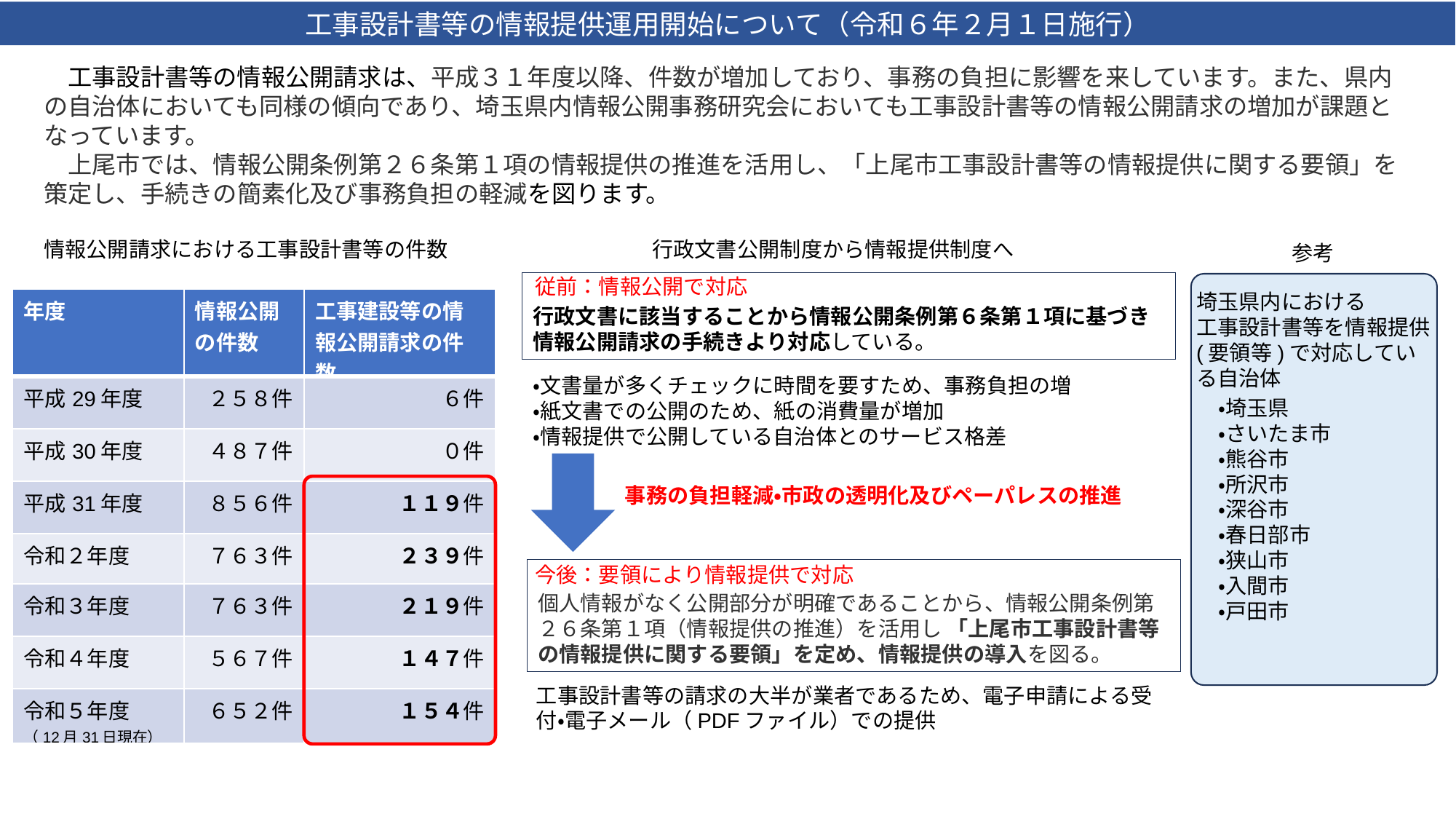

工事設計書等の情報提供運用開始について（令和６年２月１日施行）
　工事設計書等の情報公開請求は、平成３１年度以降、件数が増加しており、事務の負担に影響を来しています。また、県内の自治体においても同様の傾向であり、埼玉県内情報公開事務研究会においても工事設計書等の情報公開請求の増加が課題となっています。
　上尾市では、情報公開条例第２６条第１項の情報提供の推進を活用し、「上尾市工事設計書等の情報提供に関する要領」を策定し、手続きの簡素化及び事務負担の軽減を図ります。
情報公開請求における工事設計書等の件数
行政文書公開制度から情報提供制度へ
参考

従前：情報公開で対応

行政文書に該当することから情報公開条例第６条第１項に基づき情報公開請求の手続きより対応している。

埼玉県内における
工事設計書等を情報提供(要領等)で対応している自治体
| 年度 | 情報公開の件数 | 工事建設等の情報公開請求の件数 |
| --- | --- | --- |
| 平成29年度 | ２５８件 | ６件 |
| 平成30年度 | ４８７件 | ０件 |
| 平成31年度 | ８５６件 | １１９件 |
| 令和２年度 | ７６３件 | ２３９件 |
| 令和３年度 | ７６３件 | ２１９件 |
| 令和４年度 | ５６７件 | １４７件 |
| 令和５年度　 （12月31日現在） | ６５２件 | １５４件 |
・文書量が多くチェックに時間を要すため、事務負担の増
・紙文書での公開のため、紙の消費量が増加
・情報提供で公開している自治体とのサービス格差
・埼玉県
・さいたま市
・熊谷市
・所沢市
・深谷市
・春日部市
・狭山市
・入間市
・戸田市

事務の負担軽減・市政の透明化及びペーパレスの推進
今後：要領により情報提供で対応

個人情報がなく公開部分が明確であることから、情報公開条例第２６条第１項（情報提供の推進）を活用し 「上尾市工事設計書等の情報提供に関する要領」を定め、情報提供の導入を図る。

工事設計書等の請求の大半が業者であるため、電子申請による受付・電子メール（PDFファイル）での提供